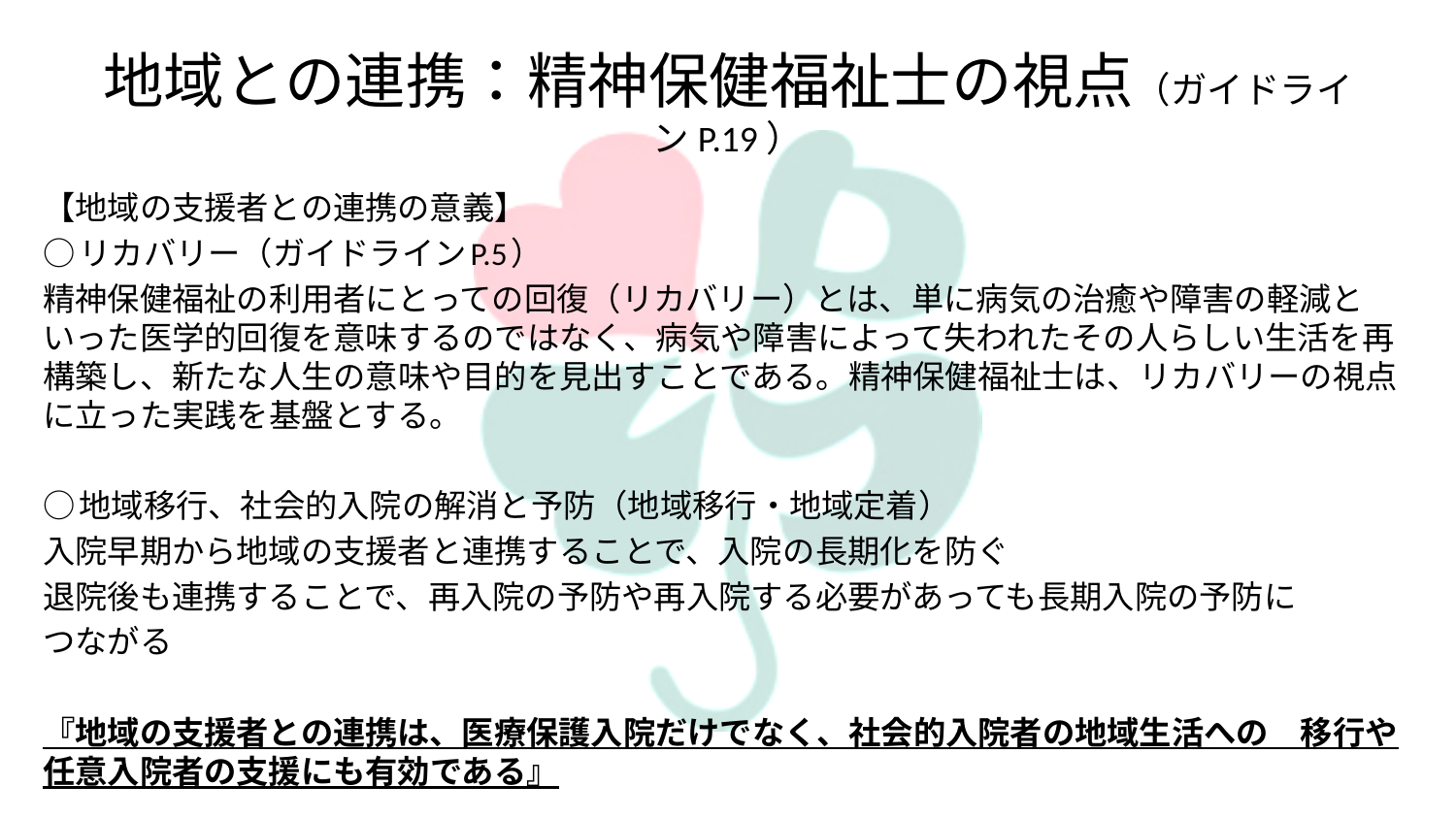

# 地域との連携：精神保健福祉士の視点（ガイドラインP.19）
【地域の支援者との連携の意義】
○リカバリー（ガイドラインP.5）
精神保健福祉の利用者にとっての回復（リカバリー）とは、単に病気の治癒や障害の軽減といった医学的回復を意味するのではなく、病気や障害によって失われたその人らしい生活を再構築し、新たな人生の意味や目的を見出すことである。精神保健福祉士は、リカバリーの視点に立った実践を基盤とする。

○地域移行、社会的入院の解消と予防（地域移行・地域定着）
入院早期から地域の支援者と連携することで、入院の長期化を防ぐ
退院後も連携することで、再入院の予防や再入院する必要があっても長期入院の予防に
つながる

『地域の支援者との連携は、医療保護入院だけでなく、社会的入院者の地域生活への　移行や任意入院者の支援にも有効である』